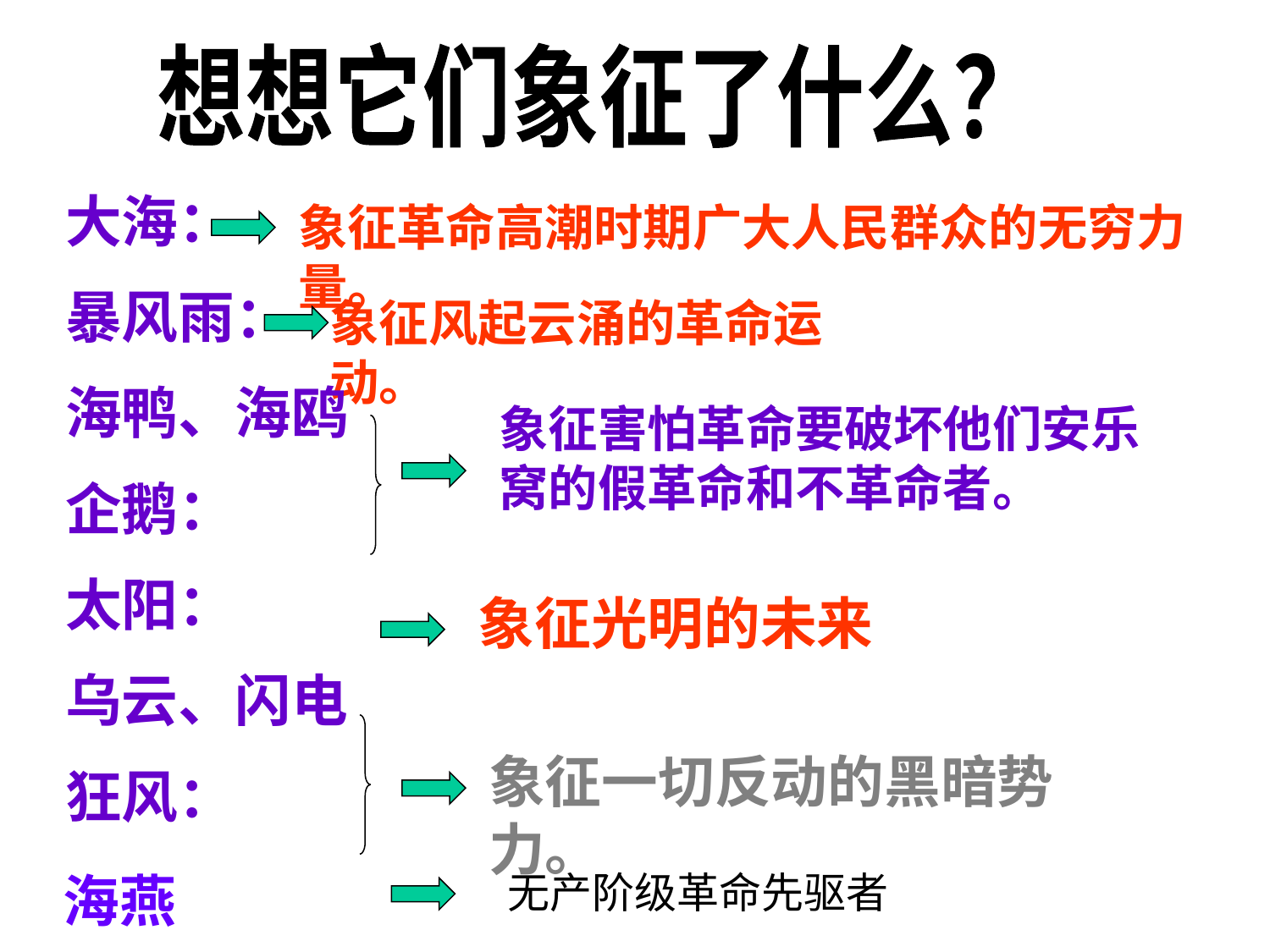

想想它们象征了什么？
大海：
暴风雨：
海鸭、海鸥
企鹅：
太阳：
乌云、闪电
狂风：

象征革命高潮时期广大人民群众的无穷力量。

象征风起云涌的革命运动。

象征害怕革命要破坏他们安乐窝的假革命和不革命者。

象征光明的未来

象征一切反动的黑暗势力。

海燕
无产阶级革命先驱者